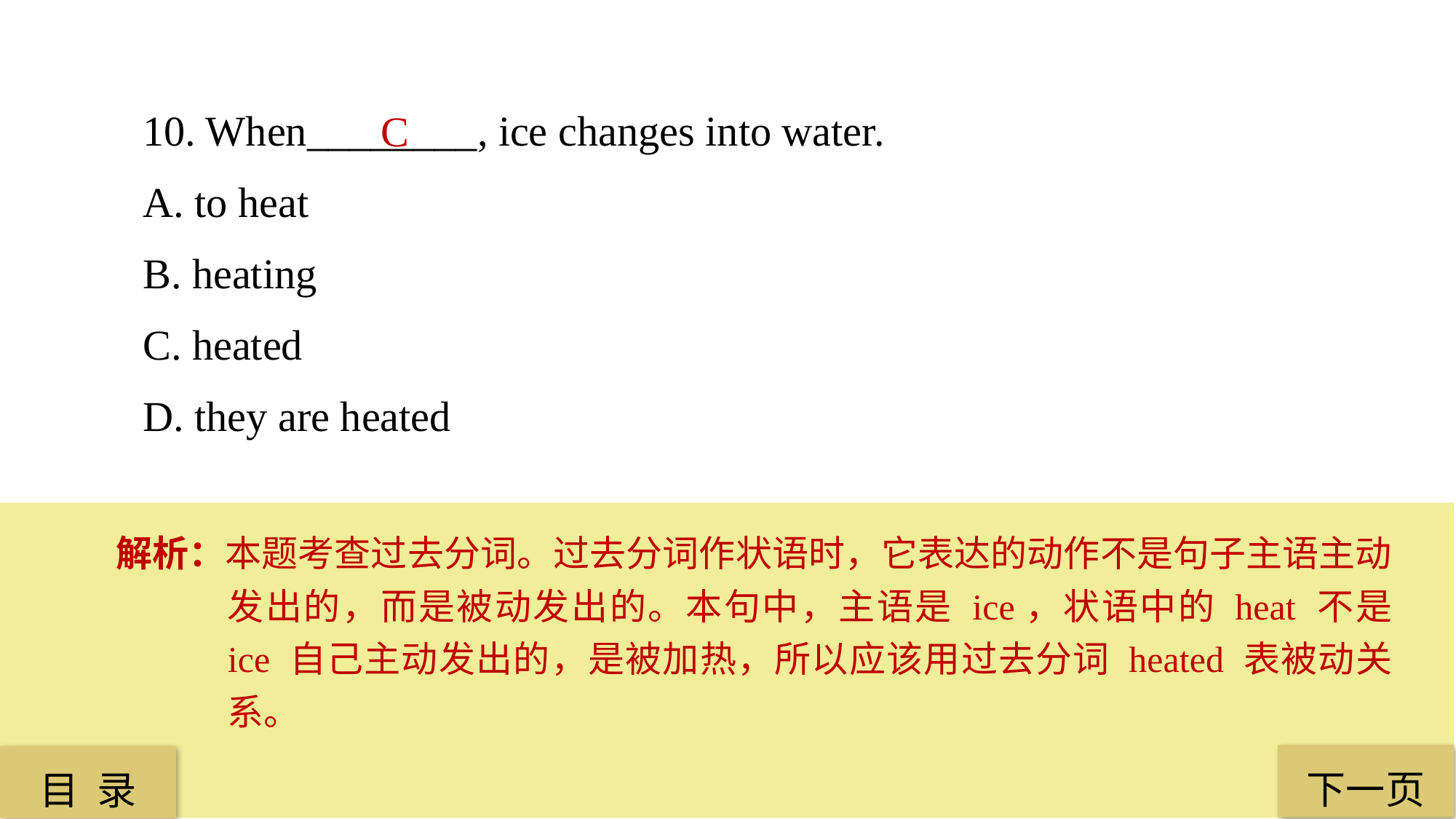

10. When________, ice changes into water.
A. to heat
B. heating
C. heated
D. they are heated
C
解析：本题考查过去分词。过去分词作状语时，它表达的动作不是句子主语主动发出的，而是被动发出的。本句中，主语是 ice，状语中的 heat 不是 ice 自己主动发出的，是被加热，所以应该用过去分词 heated 表被动关系。